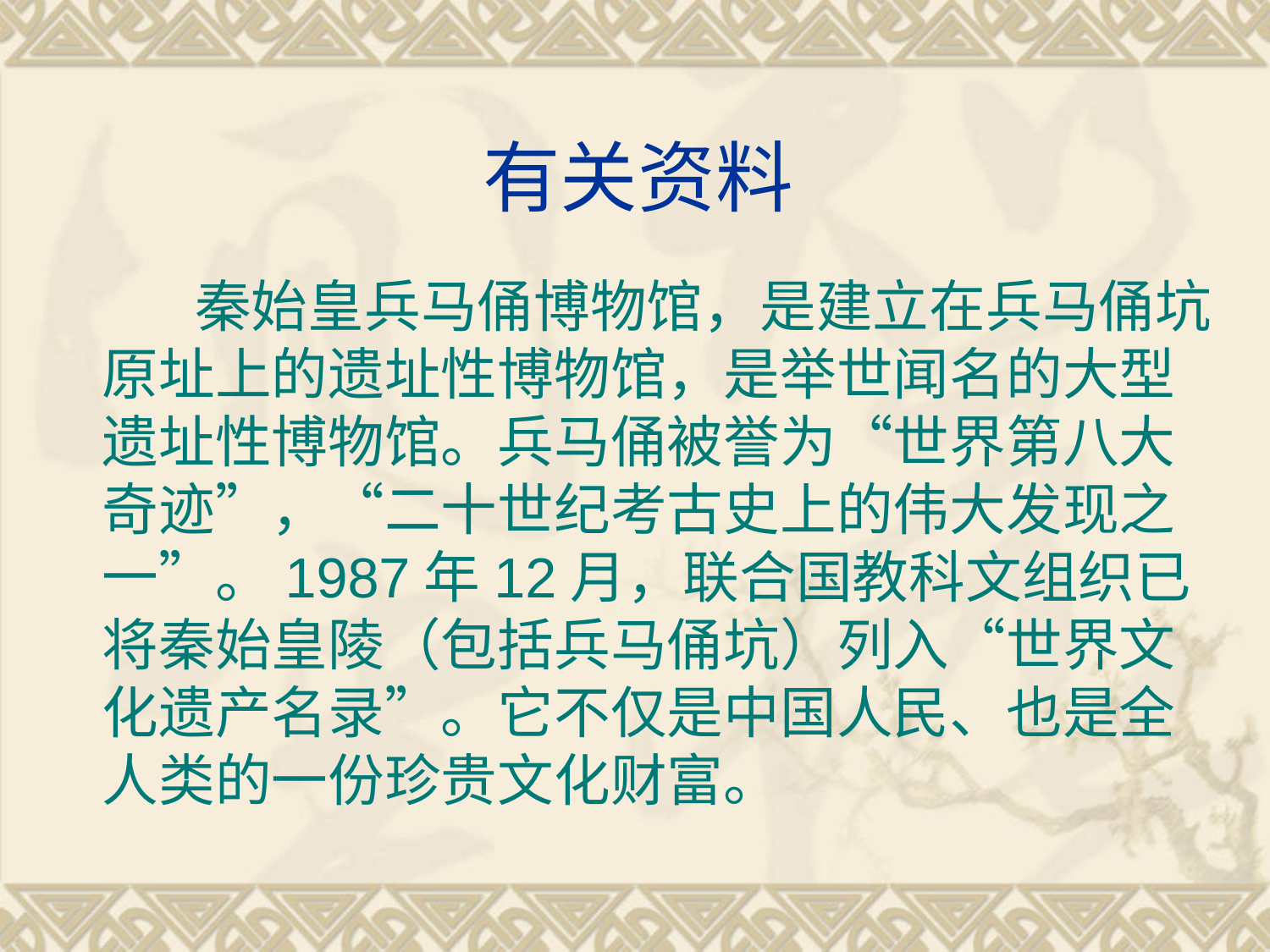

# 有关资料
          秦始皇兵马俑博物馆，是建立在兵马俑坑原址上的遗址性博物馆，是举世闻名的大型遗址性博物馆。兵马俑被誉为“世界第八大奇迹”，“二十世纪考古史上的伟大发现之一”。1987年12月，联合国教科文组织已将秦始皇陵（包括兵马俑坑）列入“世界文化遗产名录”。它不仅是中国人民、也是全人类的一份珍贵文化财富。